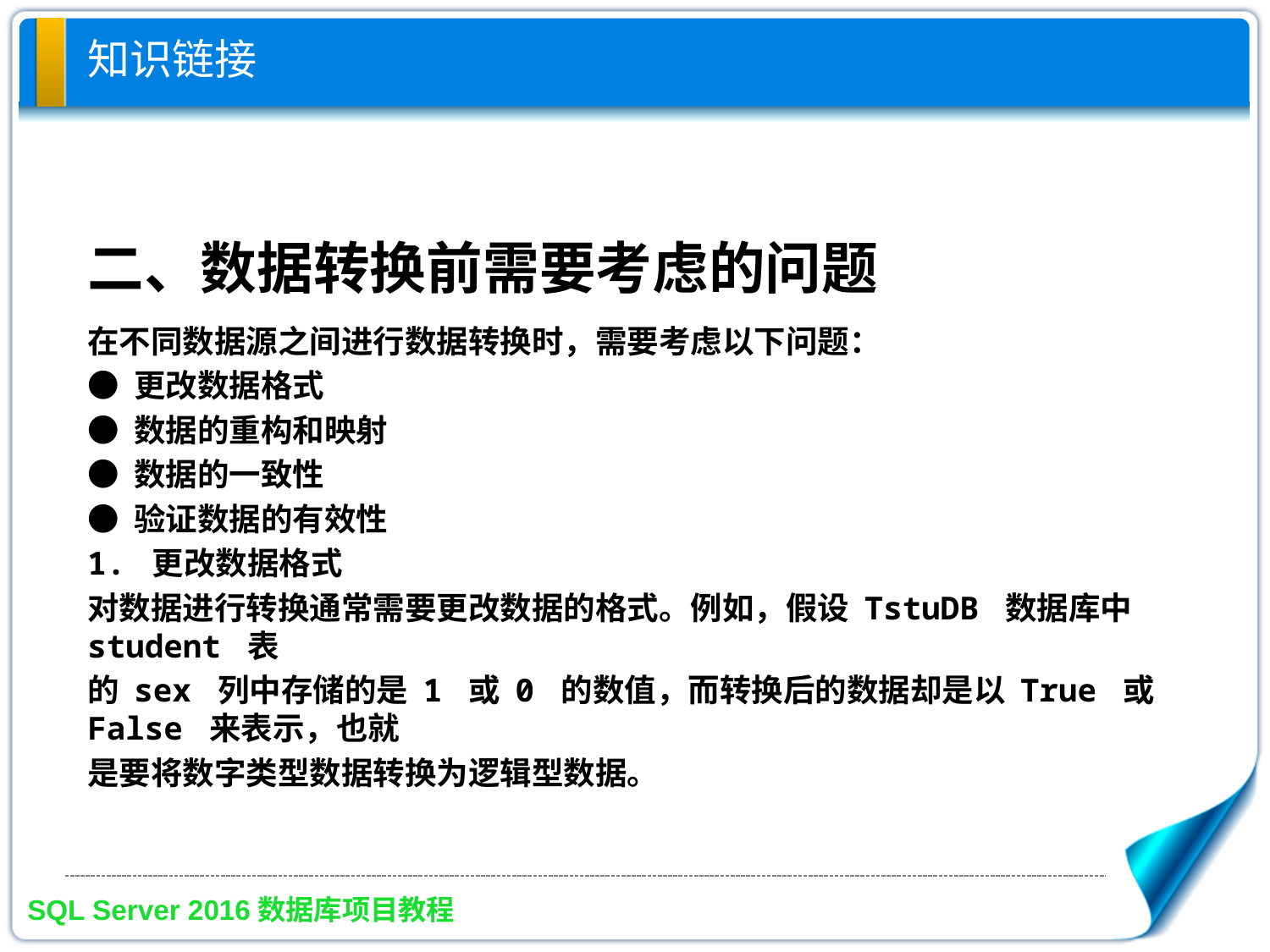

# 知识链接
二、数据转换前需要考虑的问题
在不同数据源之间进行数据转换时，需要考虑以下问题：
● 更改数据格式
● 数据的重构和映射
● 数据的一致性
● 验证数据的有效性
1. 更改数据格式
对数据进行转换通常需要更改数据的格式。例如，假设 TstuDB 数据库中 student 表
的 sex 列中存储的是 1 或 0 的数值，而转换后的数据却是以 True 或 False 来表示，也就
是要将数字类型数据转换为逻辑型数据。